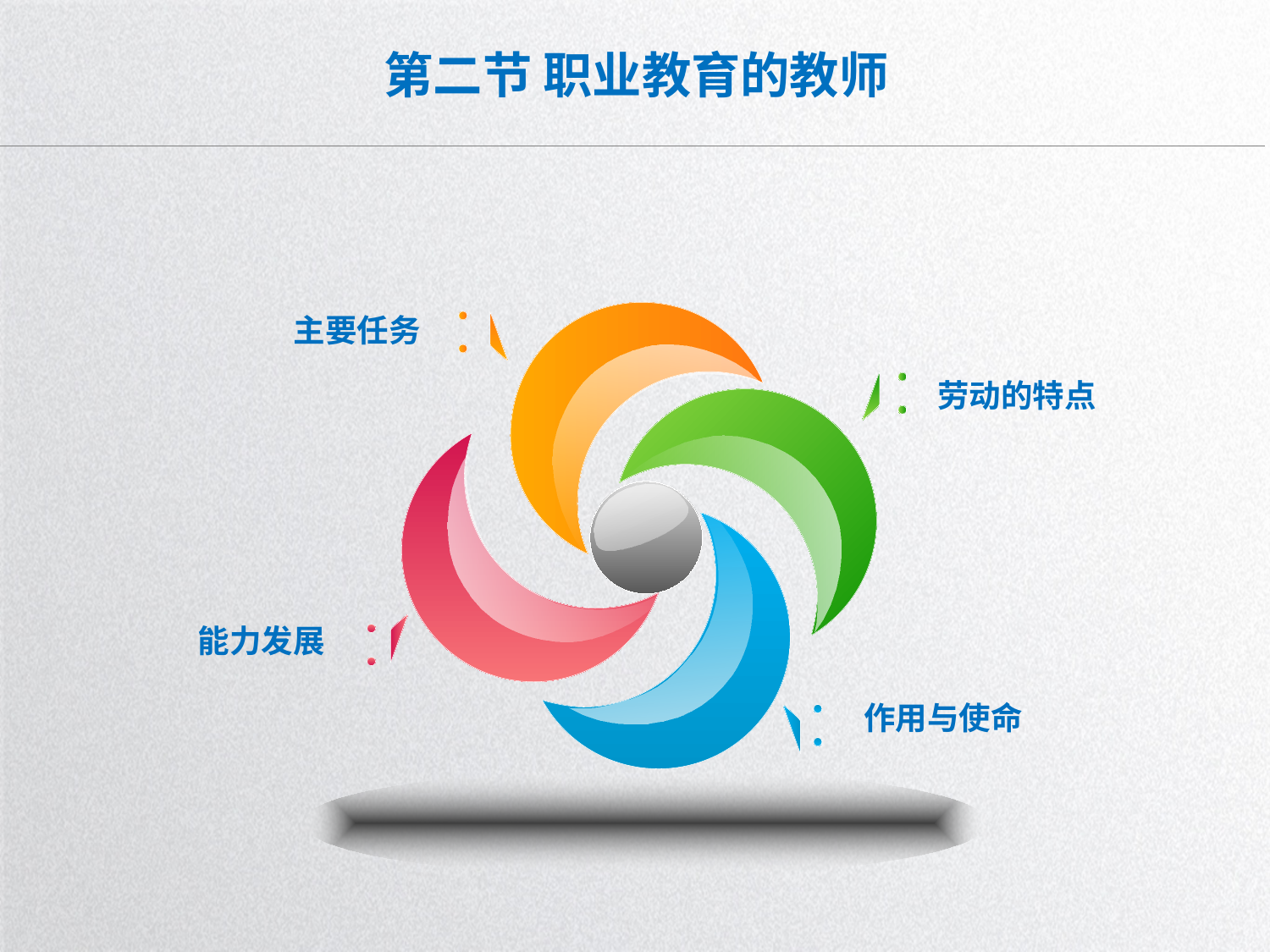

# 第二节 职业教育的教师

主要任务
劳动的特点
能力发展
作用与使命